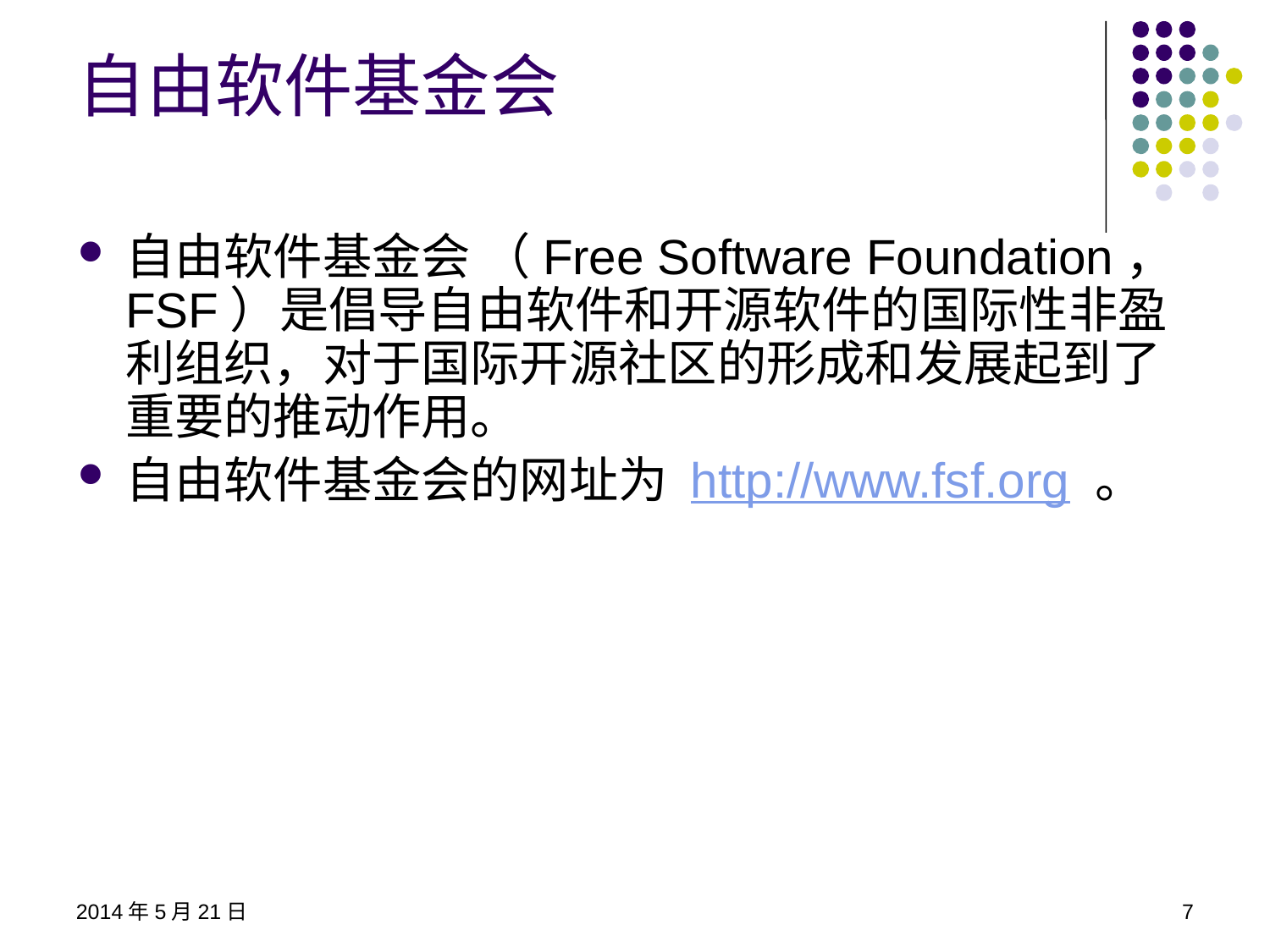

自由软件基金会
自由软件基金会 （Free Software Foundation，FSF）是倡导自由软件和开源软件的国际性非盈利组织，对于国际开源社区的形成和发展起到了重要的推动作用。
自由软件基金会的网址为 http://www.fsf.org 。
2014年5月21日
7